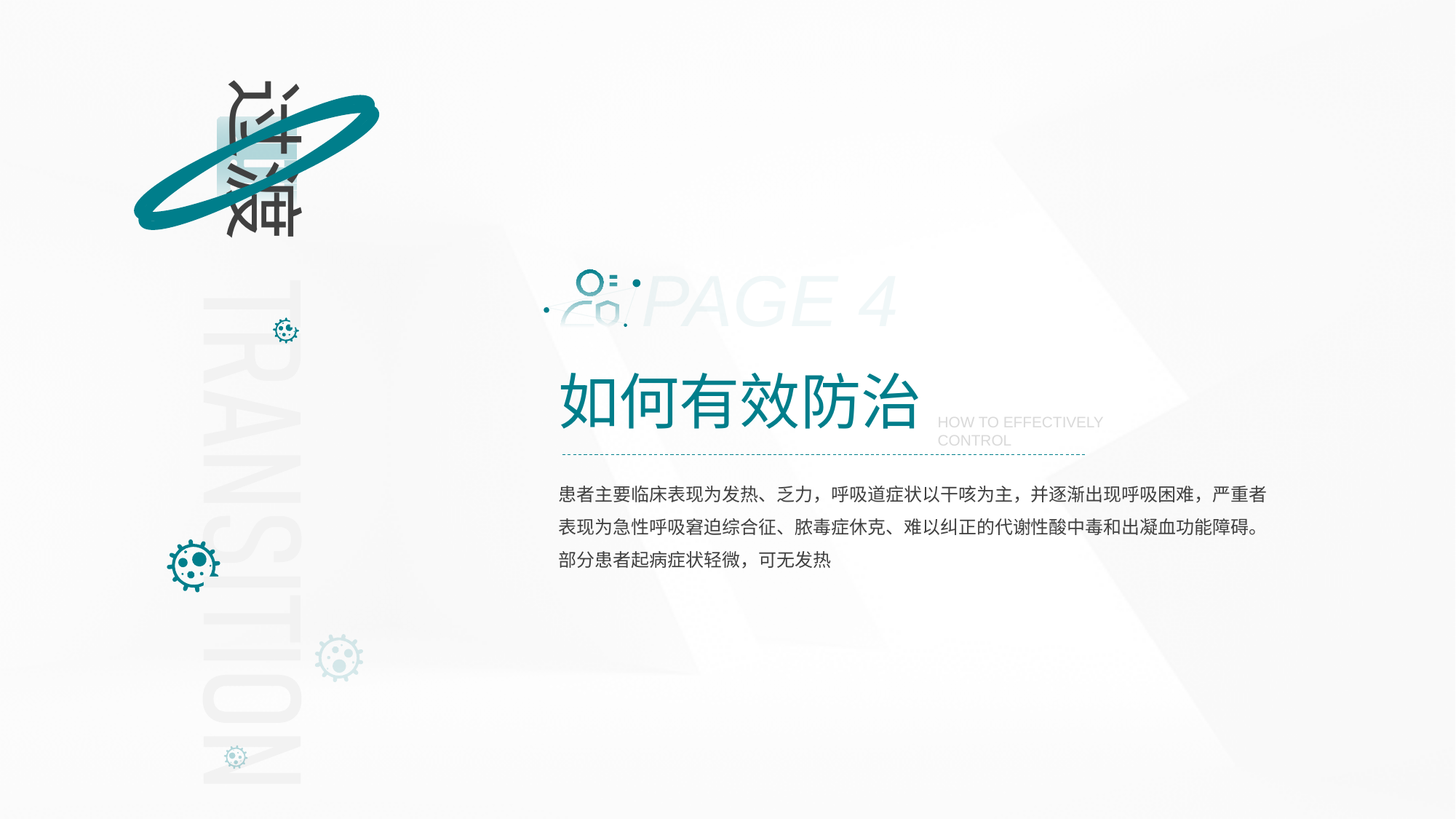

过渡

PAGE 4

如何有效防治

HOW TO EFFECTIVELY CONTROL

患者主要临床表现为发热、乏力，呼吸道症状以干咳为主，并逐渐出现呼吸困难，严重者表现为急性呼吸窘迫综合征、脓毒症休克、难以纠正的代谢性酸中毒和出凝血功能障碍。部分患者起病症状轻微，可无发热